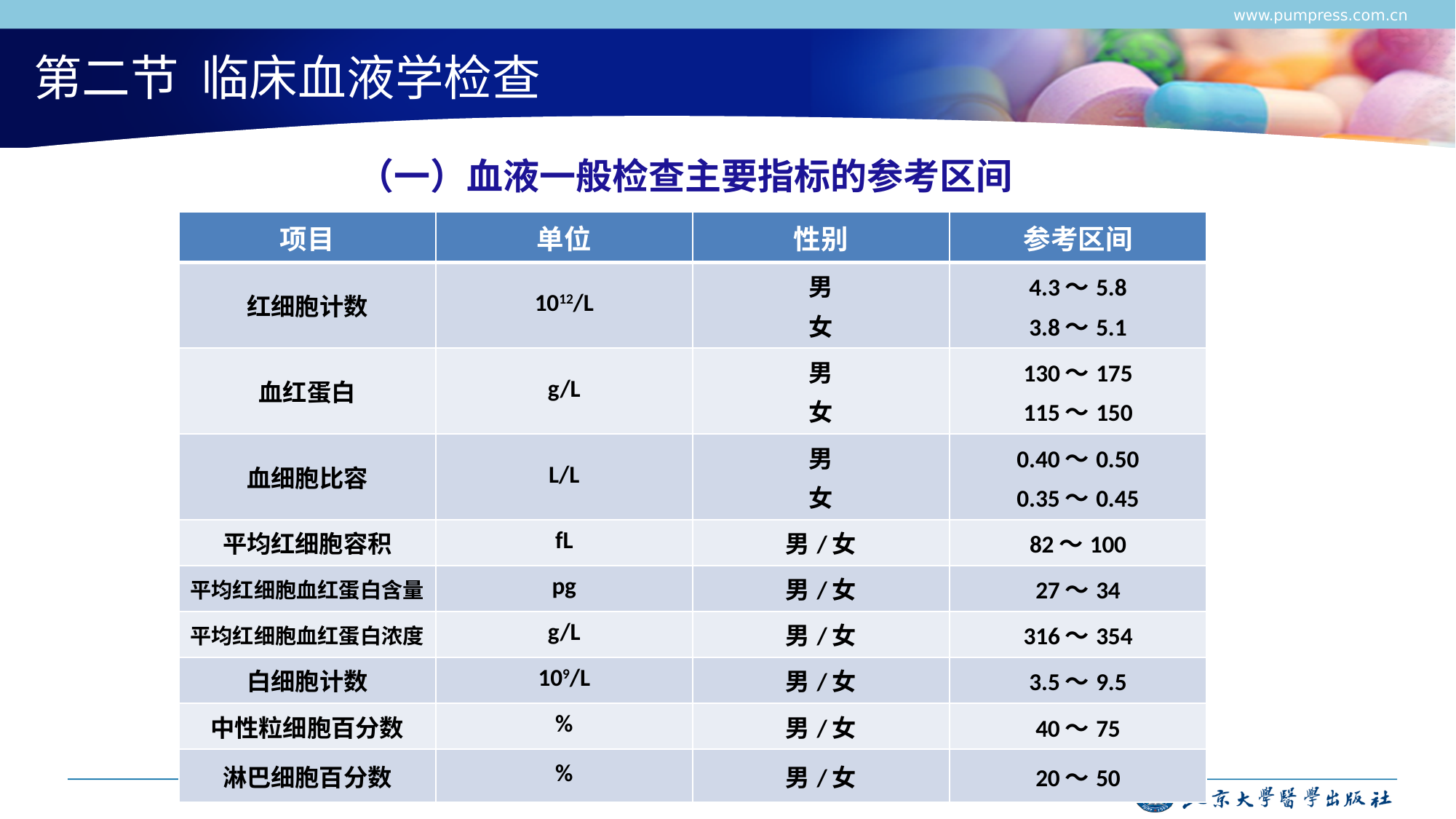

www.pumpress.com.cn
# 第二节  临床血液学检查
（一）血液一般检查主要指标的参考区间
| 项目 | 单位 | 性别 | 参考区间 |
| --- | --- | --- | --- |
| 红细胞计数 | 1012/L | 男 女 | 4.3～5.8 3.8～5.1 |
| 血红蛋白 | g/L | 男 女 | 130～175 115～150 |
| 血细胞比容 | L/L | 男 女 | 0.40～0.50 0.35～0.45 |
| 平均红细胞容积 | fL | 男/女 | 82～100 |
| 平均红细胞血红蛋白含量 | pg | 男/女 | 27～34 |
| 平均红细胞血红蛋白浓度 | g/L | 男/女 | 316～354 |
| 白细胞计数 | 109/L | 男/女 | 3.5～9.5 |
| 中性粒细胞百分数 | % | 男/女 | 40～75 |
| 淋巴细胞百分数 | % | 男/女 | 20～50 |